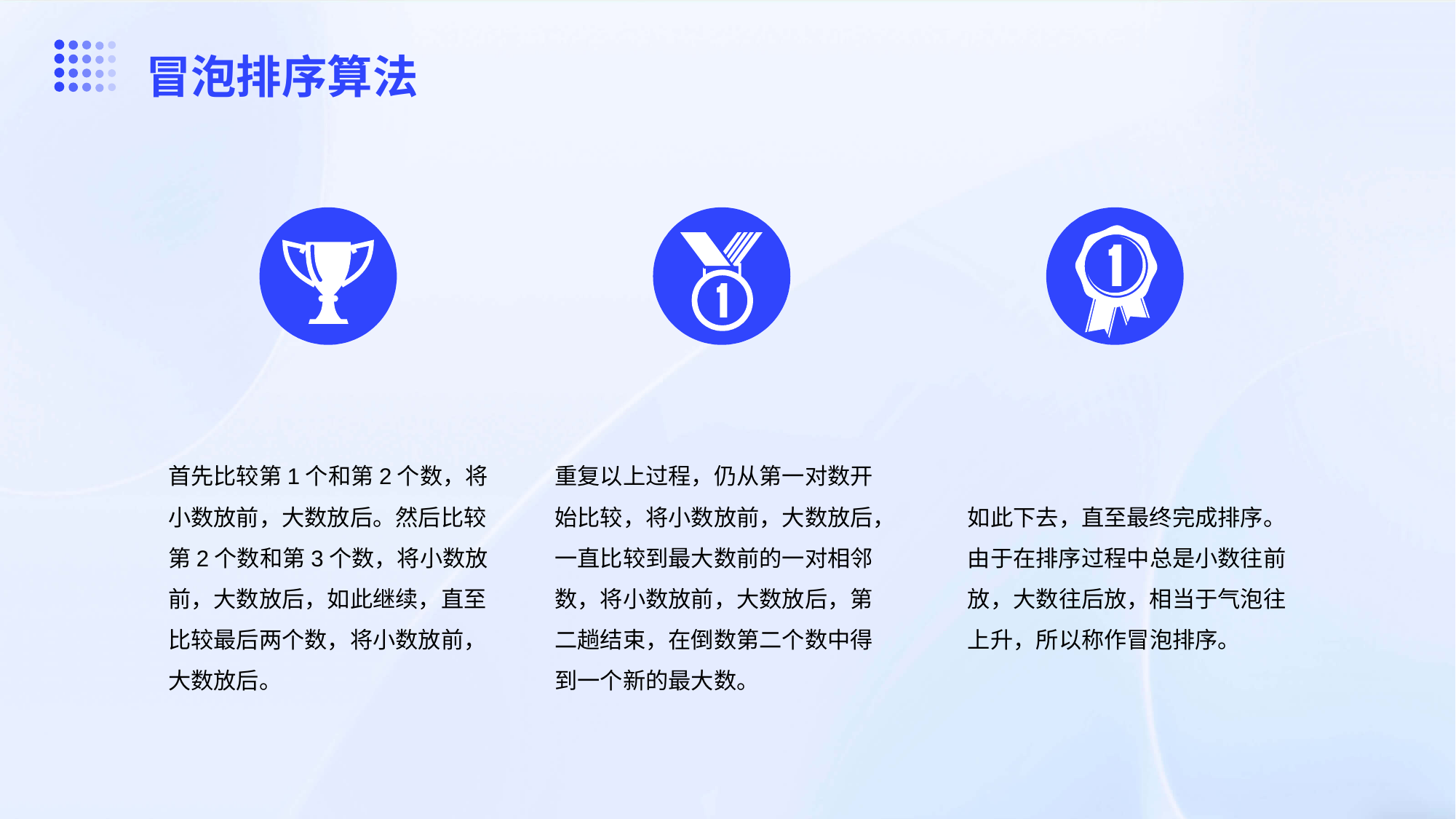

冒泡排序算法

首先比较第1个和第2个数，将小数放前，大数放后。然后比较第2个数和第3个数，将小数放前，大数放后，如此继续，直至比较最后两个数，将小数放前，大数放后。
重复以上过程，仍从第一对数开始比较，将小数放前，大数放后，一直比较到最大数前的一对相邻数，将小数放前，大数放后，第二趟结束，在倒数第二个数中得到一个新的最大数。
如此下去，直至最终完成排序。由于在排序过程中总是小数往前放，大数往后放，相当于气泡往上升，所以称作冒泡排序。